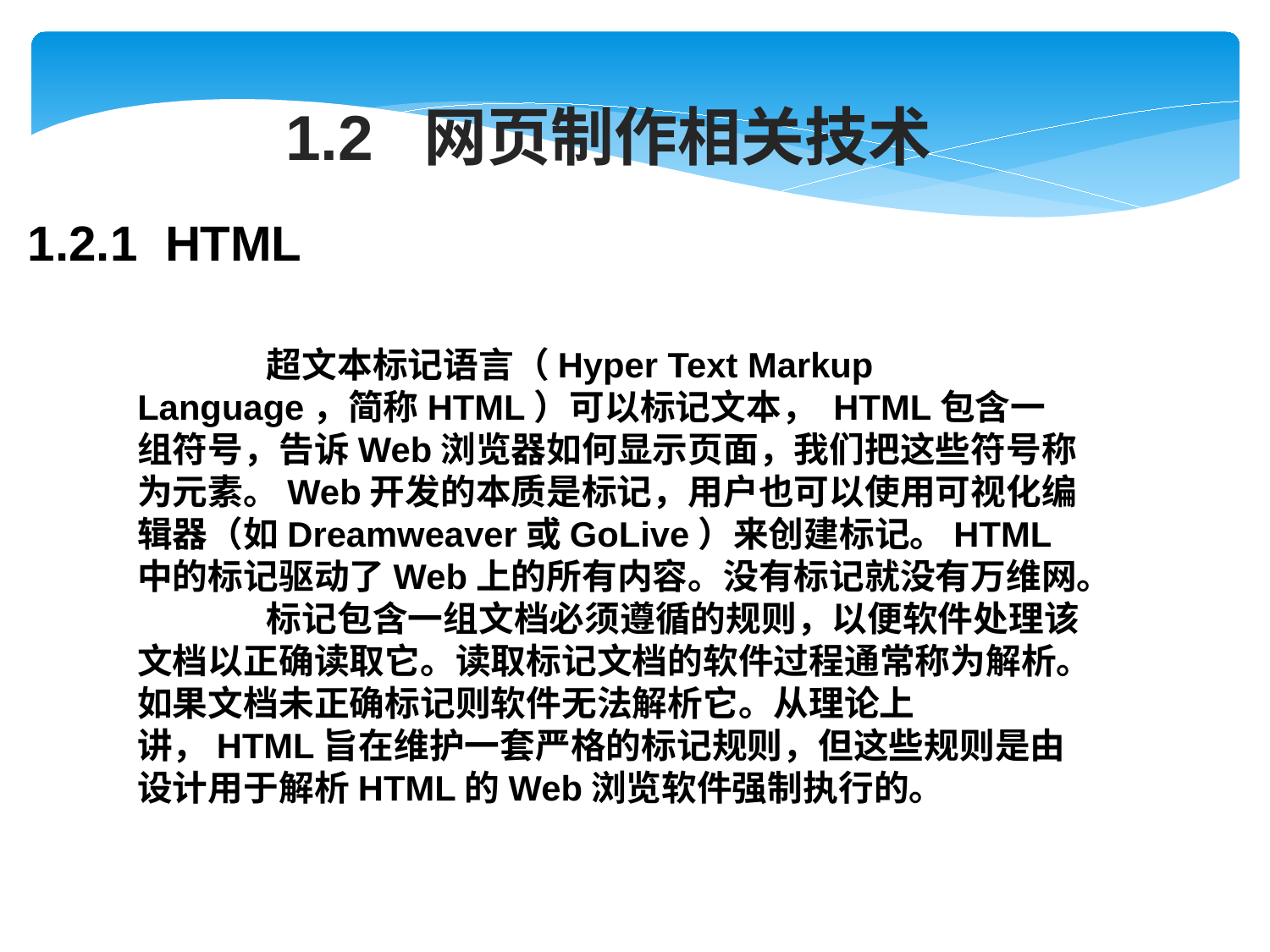

1.2  网页制作相关技术
1.2.1  HTML
               超文本标记语言（Hyper Text Markup Language，简称HTML）可以标记文本， HTML包含一组符号，告诉Web浏览器如何显示页面，我们把这些符号称为元素。Web开发的本质是标记，用户也可以使用可视化编辑器（如Dreamweaver或GoLive）来创建标记。HTML中的标记驱动了Web上的所有内容。没有标记就没有万维网。
               标记包含一组文档必须遵循的规则，以便软件处理该文档以正确读取它。读取标记文档的软件过程通常称为解析。如果文档未正确标记则软件无法解析它。从理论上讲，HTML旨在维护一套严格的标记规则，但这些规则是由设计用于解析HTML的Web浏览软件强制执行的。